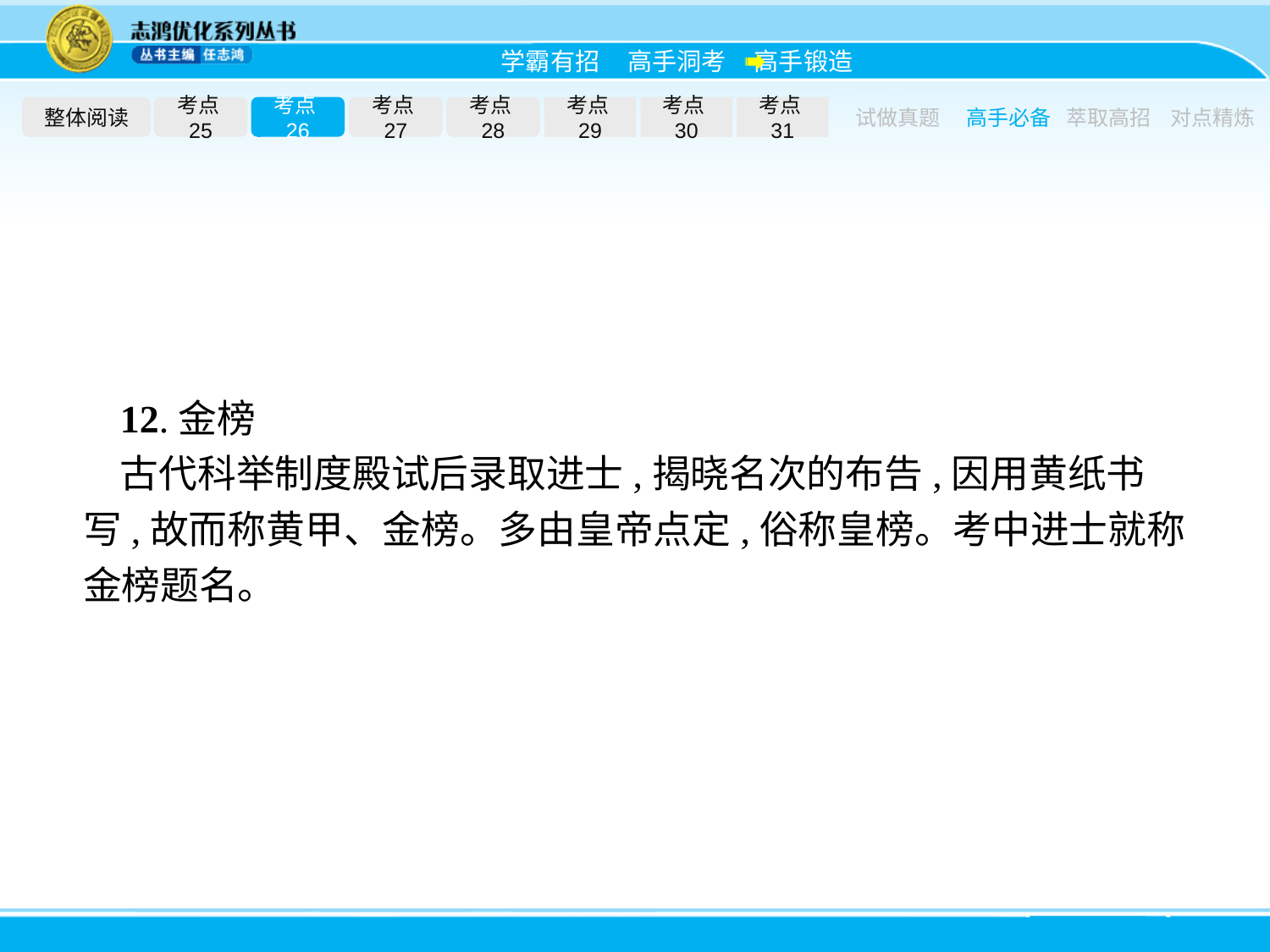

整体阅读
考点25
考点26
考点27
考点28
考点29
考点30
考点31
试做真题
高手必备
萃取高招
对点精炼
12.金榜
古代科举制度殿试后录取进士,揭晓名次的布告,因用黄纸书写,故而称黄甲、金榜。多由皇帝点定,俗称皇榜。考中进士就称金榜题名。